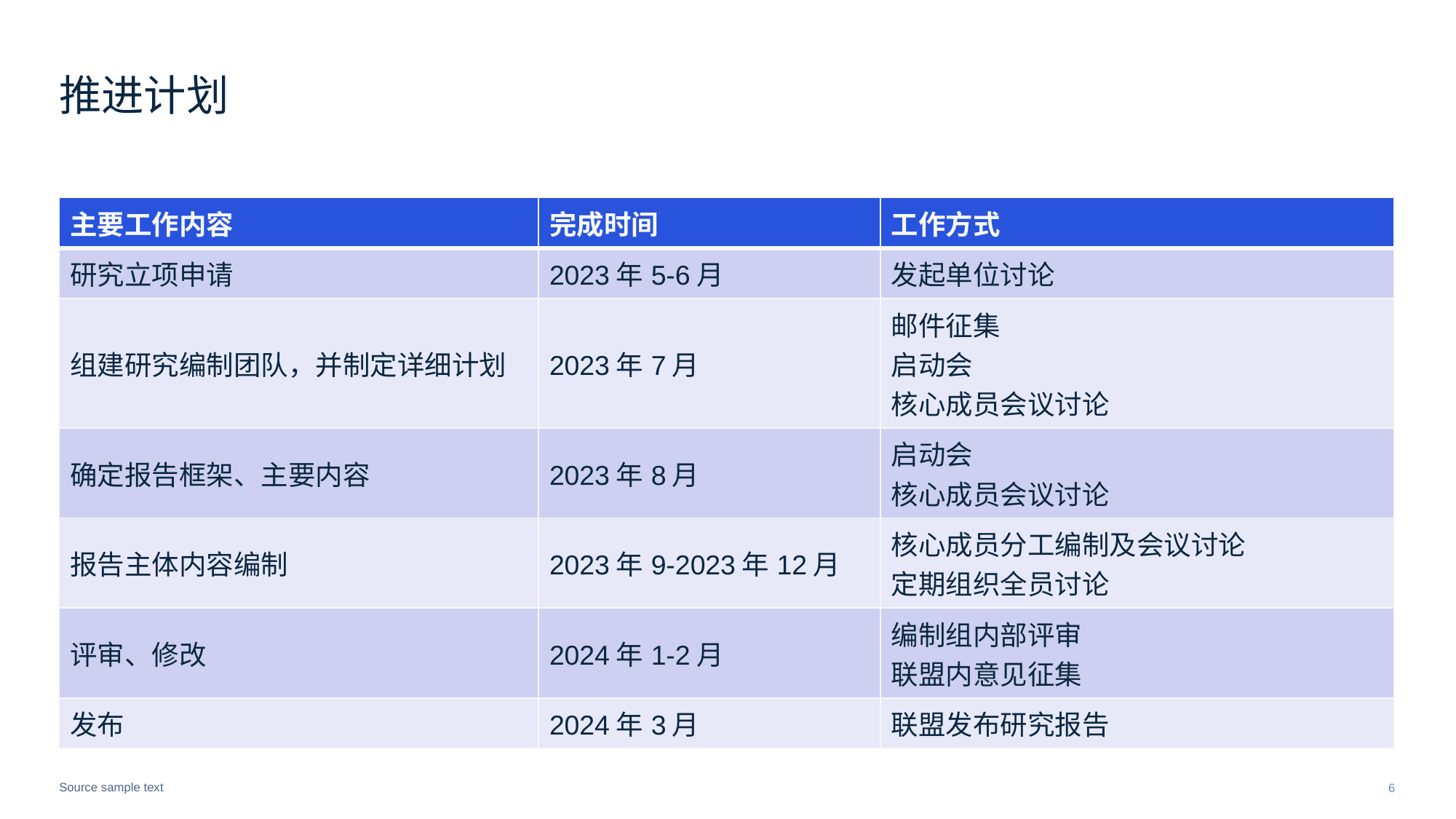

# 推进计划

| 主要工作内容 | 完成时间 | 工作方式 |
| --- | --- | --- |
| 研究立项申请 | 2023年5-6月 | 发起单位讨论 |
| 组建研究编制团队，并制定详细计划 | 2023年7月 | 邮件征集 启动会 核心成员会议讨论 |
| 确定报告框架、主要内容 | 2023年8月 | 启动会 核心成员会议讨论 |
| 报告主体内容编制 | 2023年9-2023年12月 | 核心成员分工编制及会议讨论 定期组织全员讨论 |
| 评审、修改 | 2024年1-2月 | 编制组内部评审 联盟内意见征集 |
| 发布 | 2024年3月 | 联盟发布研究报告 |
Source sample text